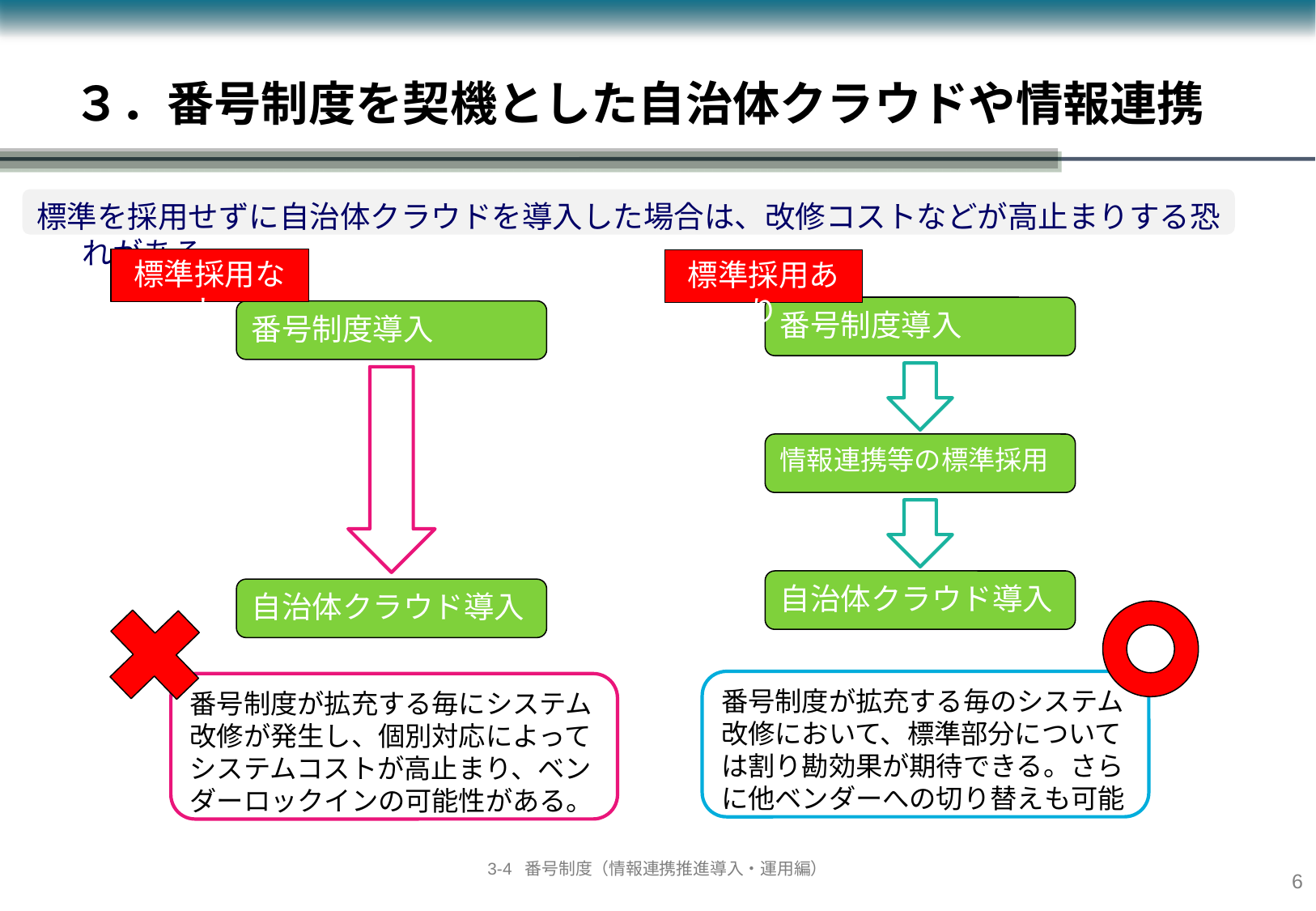

# ３．番号制度を契機とした自治体クラウドや情報連携
標準を採用せずに自治体クラウドを導入した場合は、改修コストなどが高止まりする恐れがある。
標準採用なし
標準採用あり
番号制度導入
番号制度導入

情報連携等の標準採用

自治体クラウド導入
自治体クラウド導入

番号制度が拡充する毎のシステム改修において、標準部分については割り勘効果が期待できる。さらに他ベンダーへの切り替えも可能
番号制度が拡充する毎にシステム改修が発生し、個別対応によってシステムコストが高止まり、ベンダーロックインの可能性がある。
6